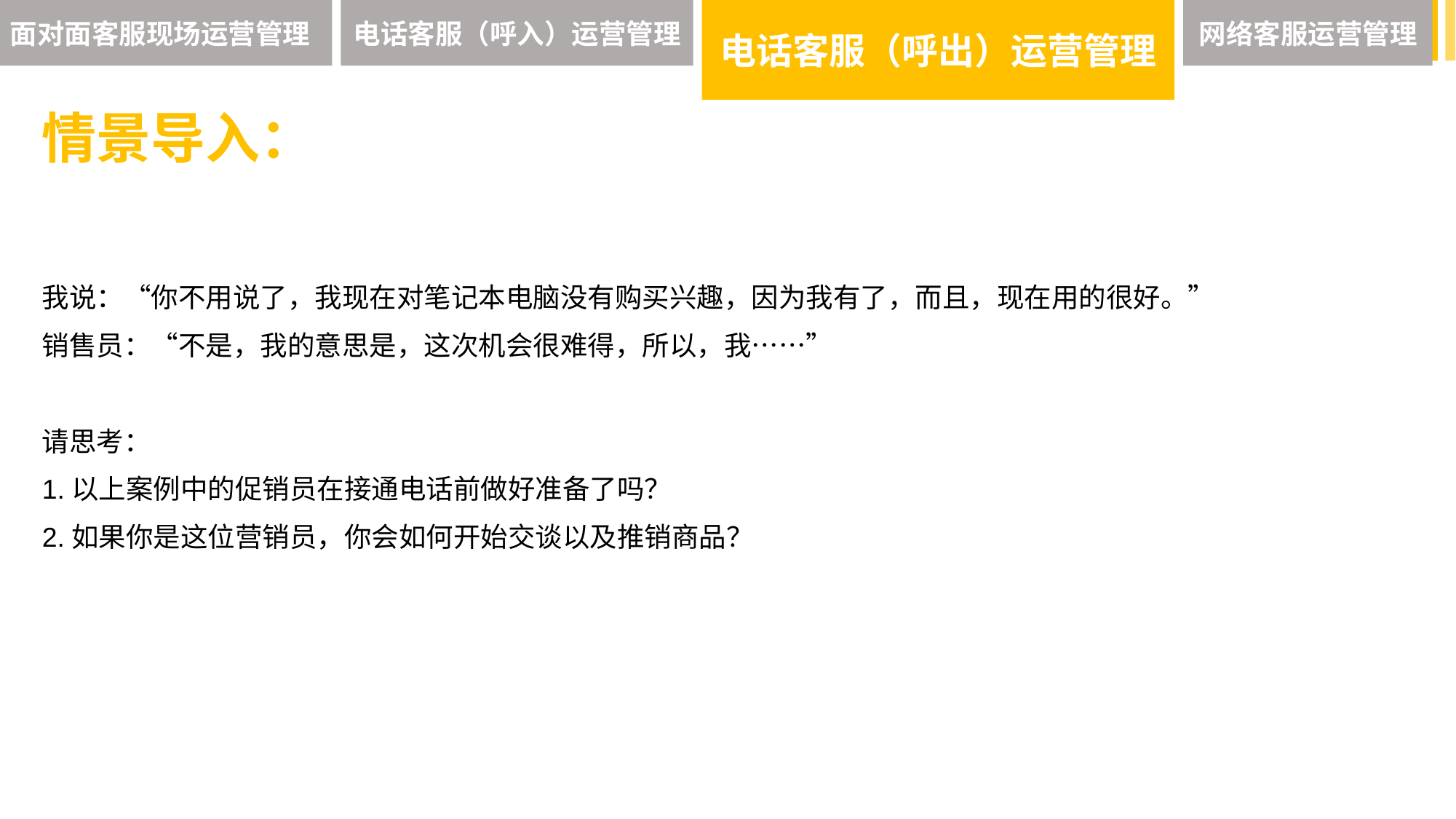

面对面客服现场运营管理
电话客服（呼入）运营管理
电话客服（呼出）运营管理
网络客服运营管理

情景导入：

我说：“你不用说了，我现在对笔记本电脑没有购买兴趣，因为我有了，而且，现在用的很好。”
销售员：“不是，我的意思是，这次机会很难得，所以，我……”

请思考：
1.以上案例中的促销员在接通电话前做好准备了吗？
2.如果你是这位营销员，你会如何开始交谈以及推销商品？